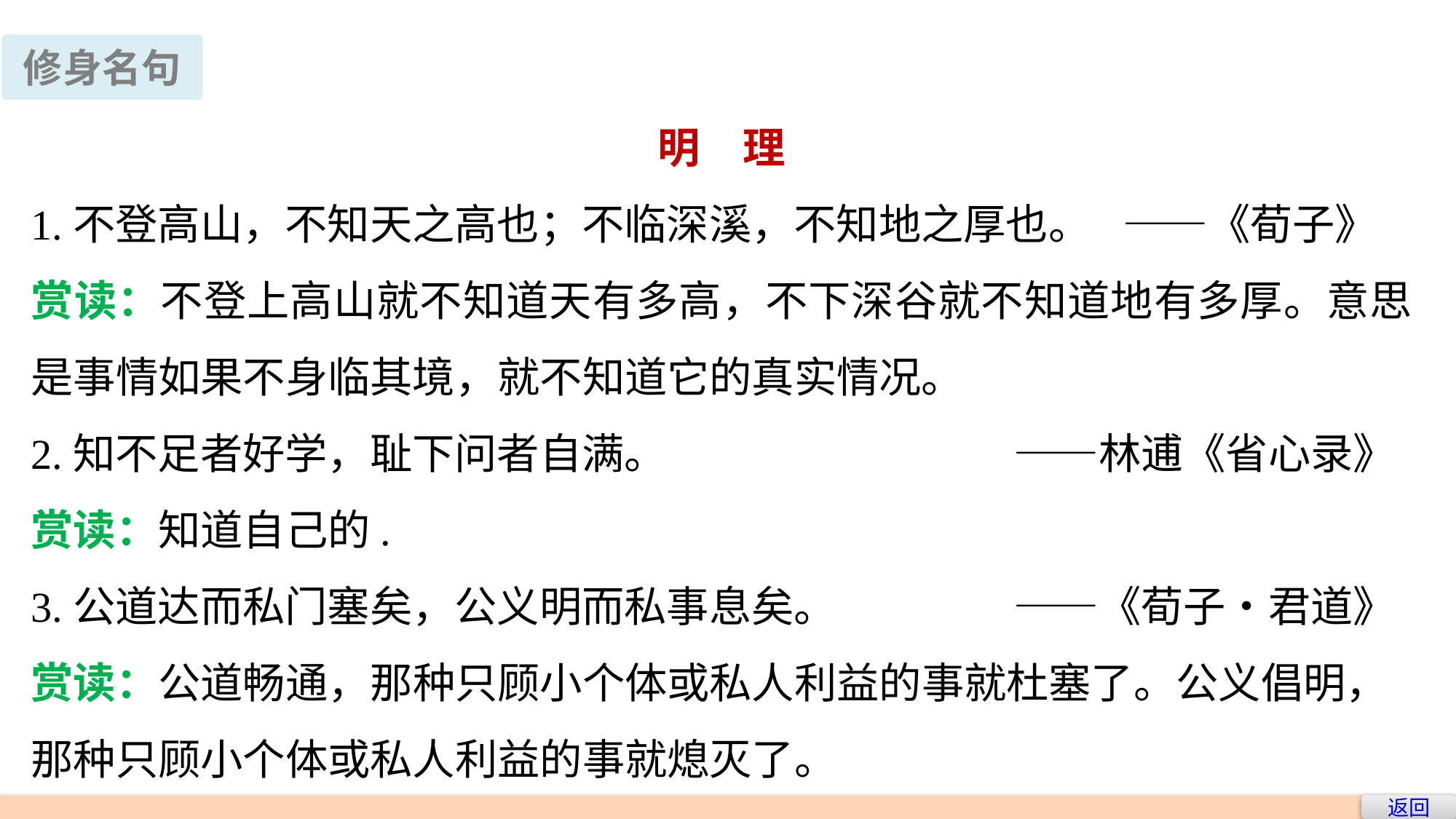

修身名句
明　理
1.不登高山，不知天之高也；不临深溪，不知地之厚也。	——《荀子》
赏读：不登上高山就不知道天有多高，不下深谷就不知道地有多厚。意思是事情如果不身临其境，就不知道它的真实情况。
2.知不足者好学，耻下问者自满。				——林逋《省心录》
赏读：知道自己的.
3.公道达而私门塞矣，公义明而私事息矣。		——《荀子•君道》
赏读：公道畅通，那种只顾小个体或私人利益的事就杜塞了。公义倡明，那种只顾小个体或私人利益的事就熄灭了。
返回